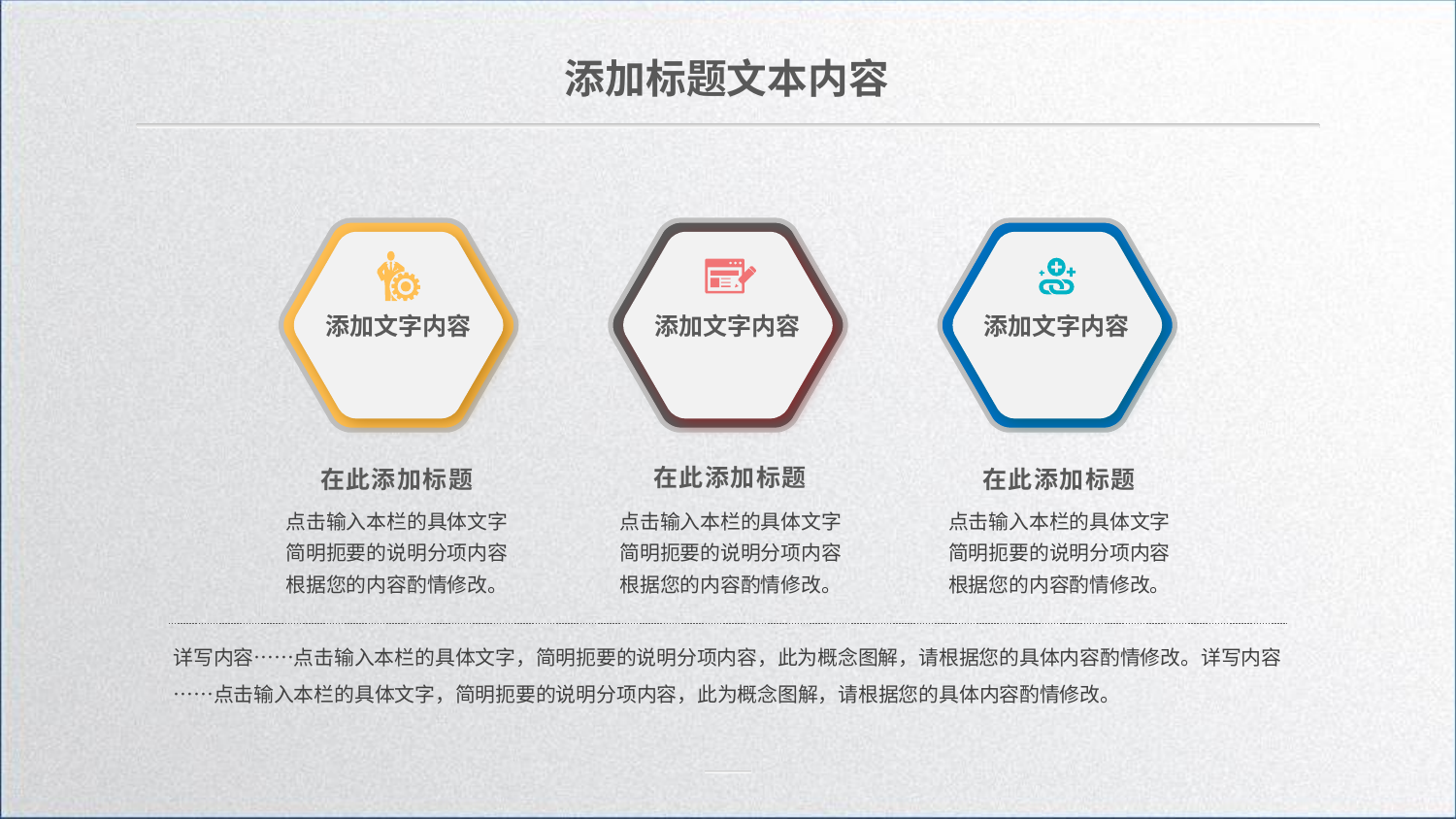

添加标题文本内容

添加文字内容
添加文字内容
添加文字内容
在此添加标题
点击输入本栏的具体文字简明扼要的说明分项内容根据您的内容酌情修改。
在此添加标题
点击输入本栏的具体文字简明扼要的说明分项内容根据您的内容酌情修改。
在此添加标题
点击输入本栏的具体文字简明扼要的说明分项内容根据您的内容酌情修改。
详写内容……点击输入本栏的具体文字，简明扼要的说明分项内容，此为概念图解，请根据您的具体内容酌情修改。详写内容……点击输入本栏的具体文字，简明扼要的说明分项内容，此为概念图解，请根据您的具体内容酌情修改。